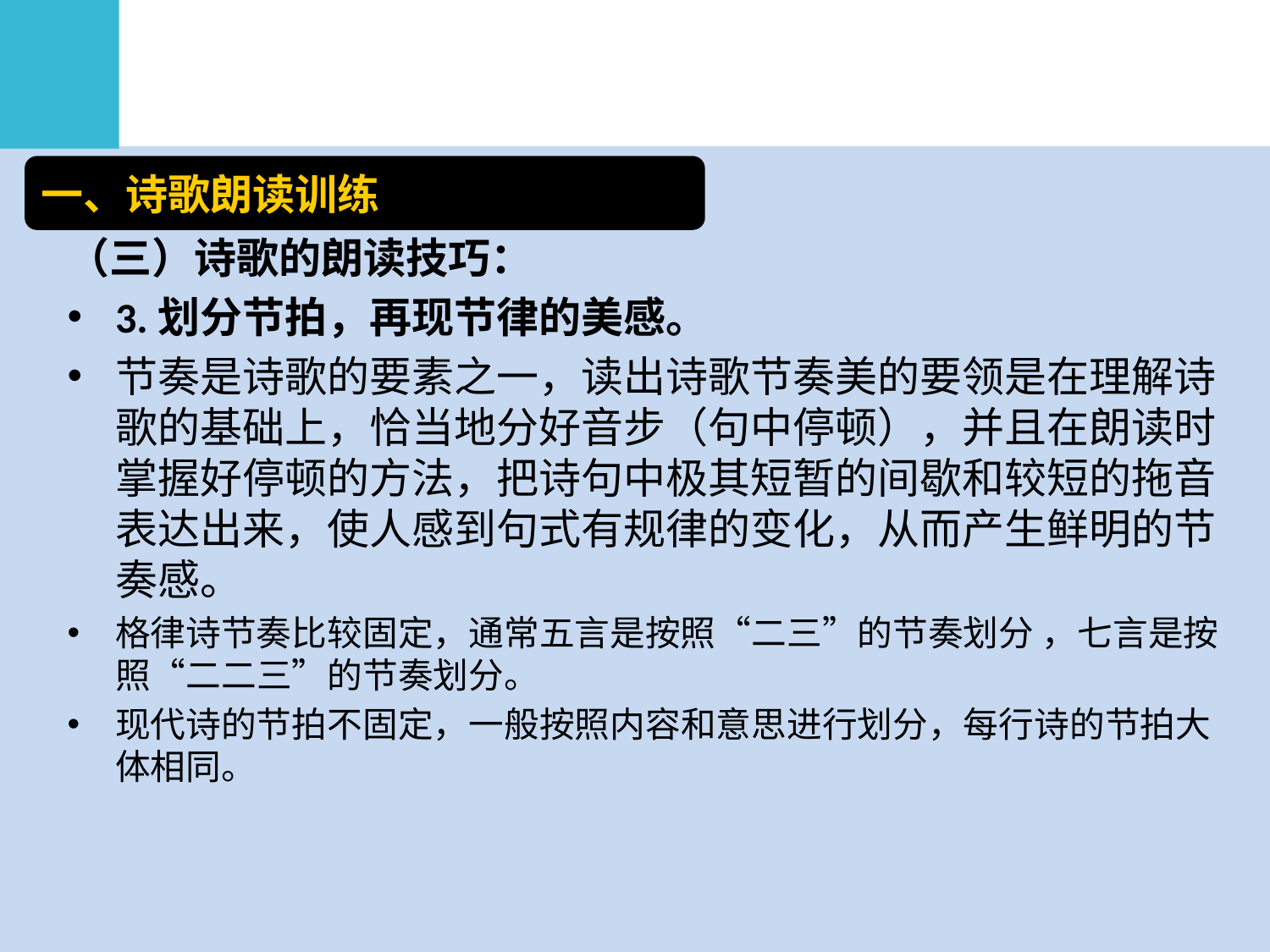

一、诗歌朗读训练

（三）诗歌的朗读技巧：
3.划分节拍，再现节律的美感。
节奏是诗歌的要素之一，读出诗歌节奏美的要领是在理解诗歌的基础上，恰当地分好音步（句中停顿），并且在朗读时掌握好停顿的方法，把诗句中极其短暂的间歇和较短的拖音表达出来，使人感到句式有规律的变化，从而产生鲜明的节奏感。
格律诗节奏比较固定，通常五言是按照“二三”的节奏划分 ，七言是按照“二二三”的节奏划分。
现代诗的节拍不固定，一般按照内容和意思进行划分，每行诗的节拍大体相同。